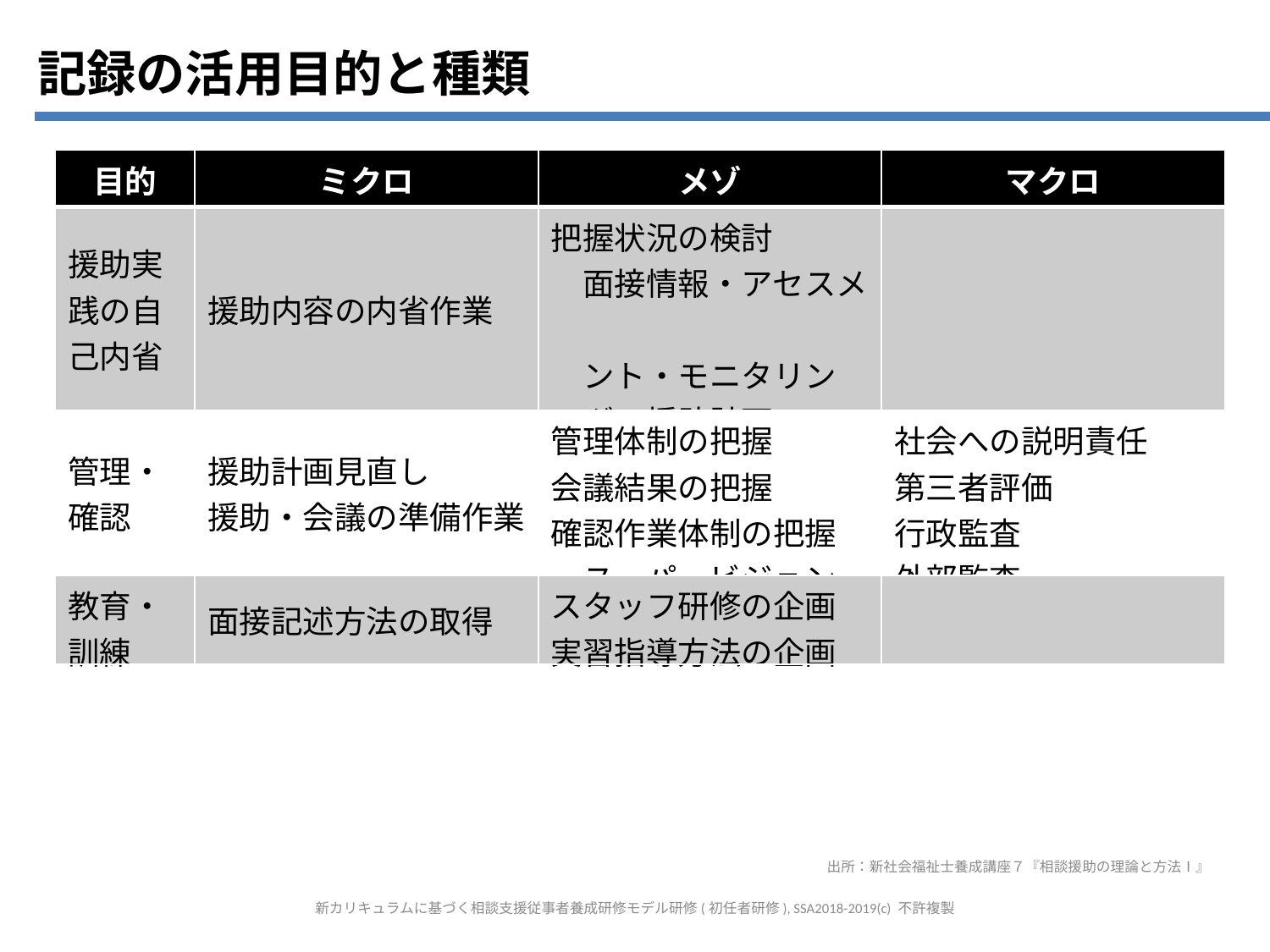

記録の活用目的と種類
| 目的 | ミクロ | メゾ | マクロ |
| --- | --- | --- | --- |
| 援助実践の自己内省 | 援助内容の内省作業 | 把握状況の検討 　面接情報・アセスメ　 　ント・モニタリン 　グ・援助計画 |  |
| 管理・確認 | 援助計画見直し 援助・会議の準備作業 | 管理体制の把握 会議結果の把握 確認作業体制の把握 　スーパービジョン | 社会への説明責任 第三者評価 行政監査 外部監査 |
| 教育・訓練 | 面接記述方法の取得 | スタッフ研修の企画 実習指導方法の企画 |  |
出所：新社会福祉士養成講座７『相談援助の理論と方法Ⅰ』
新カリキュラムに基づく相談支援従事者養成研修モデル研修(初任者研修), SSA2018-2019(c) 不許複製